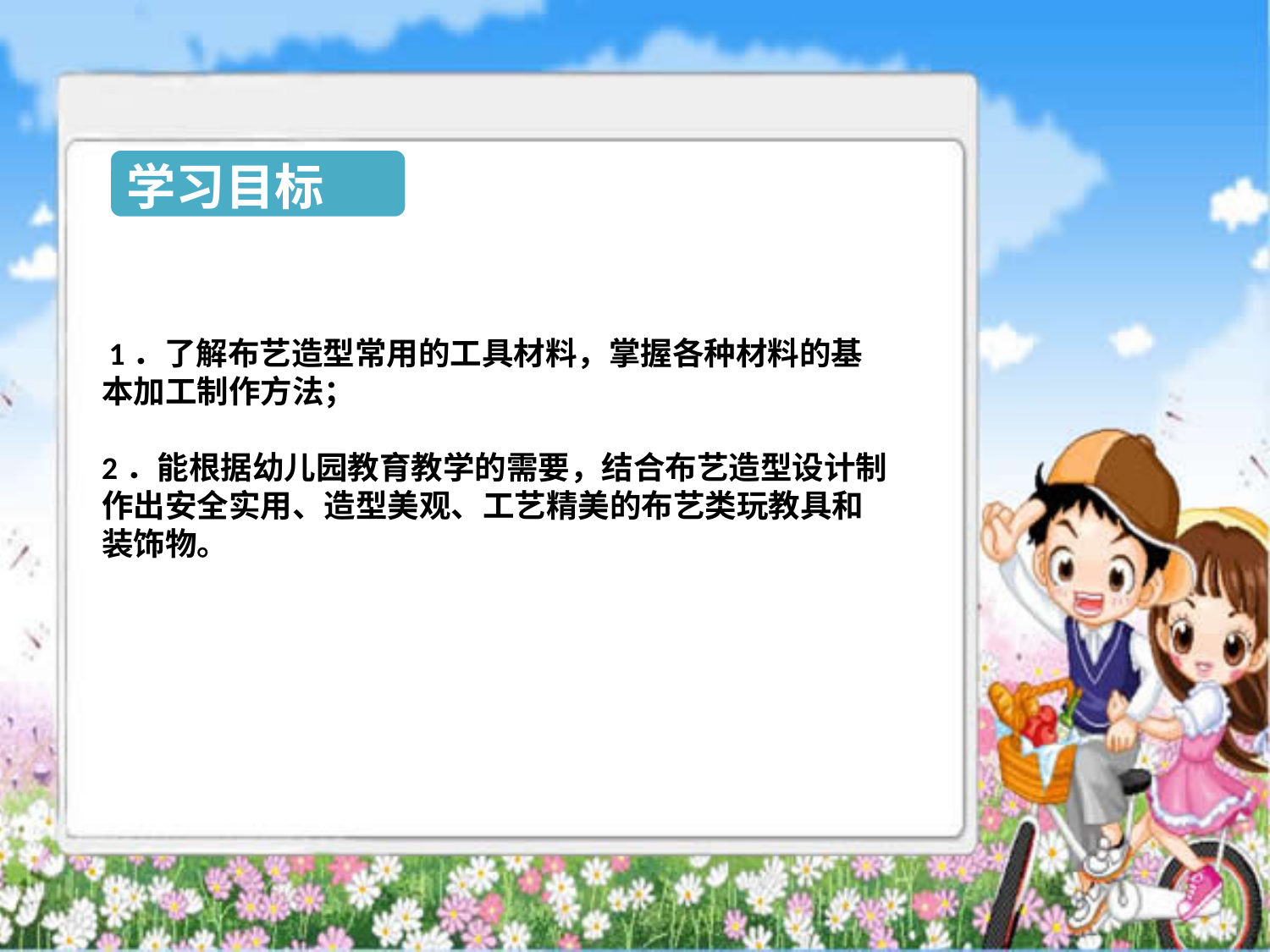

学习目标
 1．了解布艺造型常用的工具材料，掌握各种材料的基本加工制作方法；

2．能根据幼儿园教育教学的需要，结合布艺造型设计制作出安全实用、造型美观、工艺精美的布艺类玩教具和装饰物。